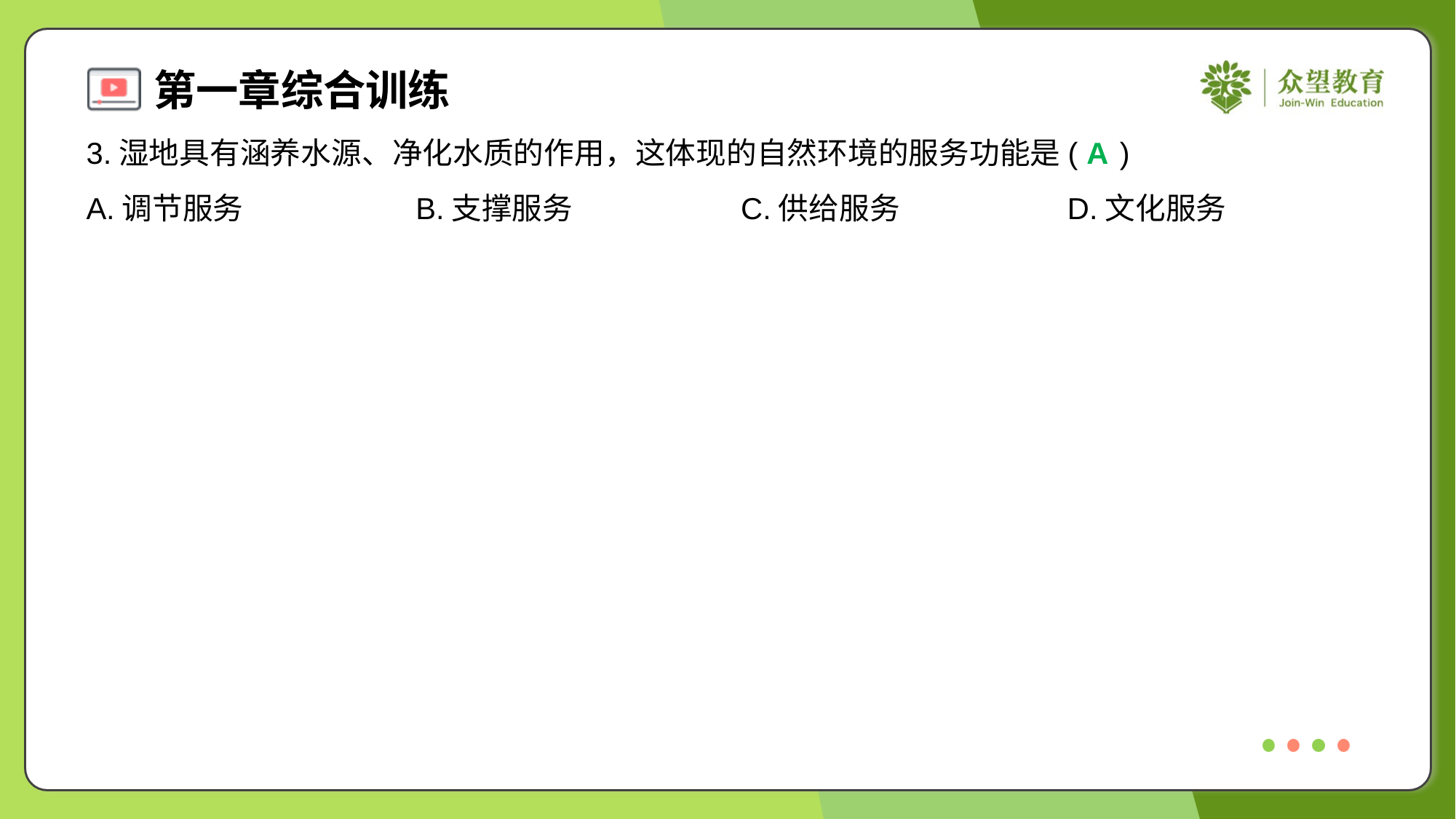

3.湿地具有涵养水源、净化水质的作用，这体现的自然环境的服务功能是(     )
A
A.调节服务	B.支撑服务	C.供给服务	D.文化服务